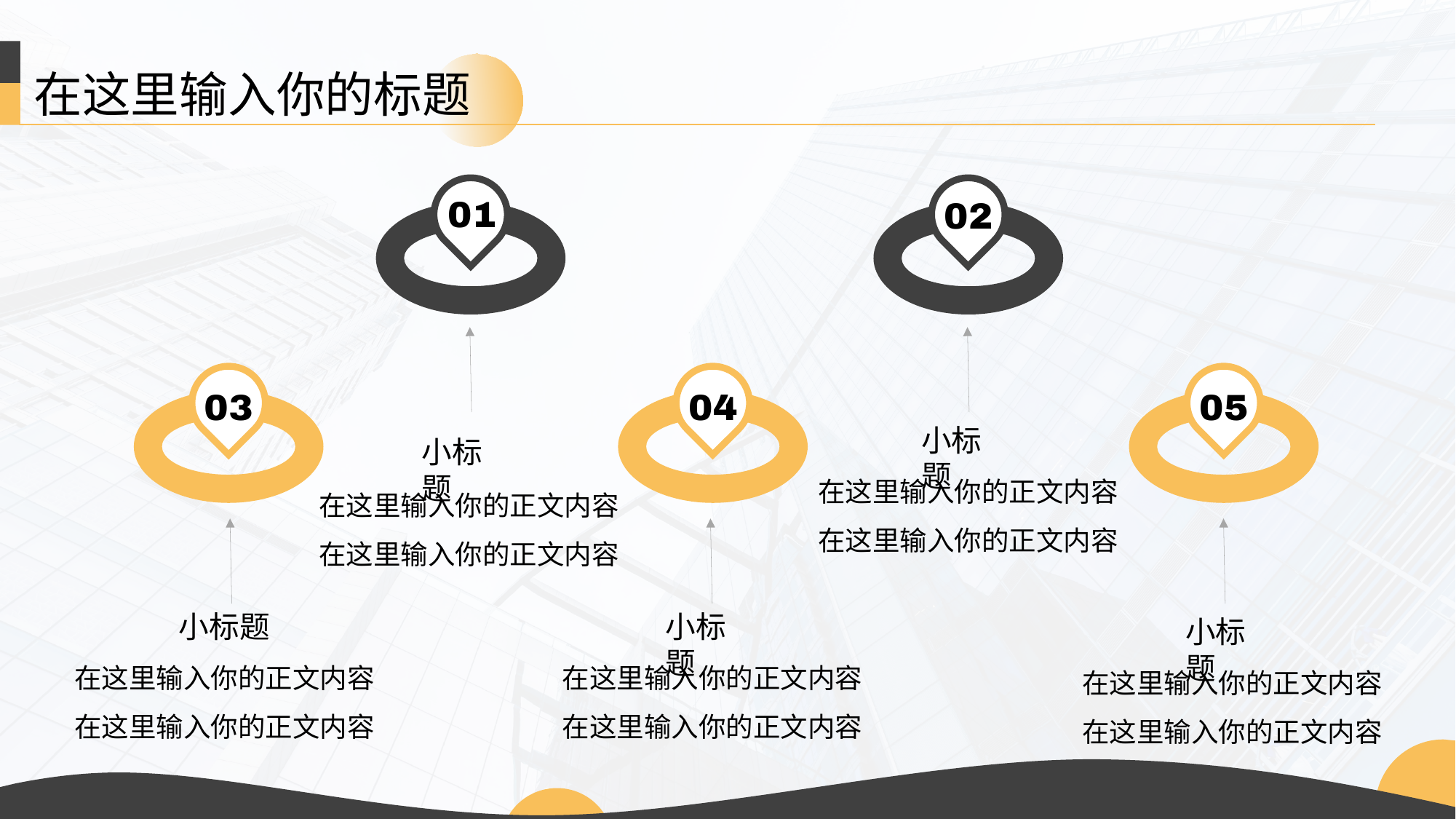

在这里输入你的标题
0 1
0 2

0 3
0 4
0 5

小标题
小标题
在这里输入你的正文内容在这里输入你的正文内容
在这里输入你的正文内容在这里输入你的正文内容
小标题
小标题
小标题
在这里输入你的正文内容在这里输入你的正文内容
在这里输入你的正文内容在这里输入你的正文内容
在这里输入你的正文内容在这里输入你的正文内容